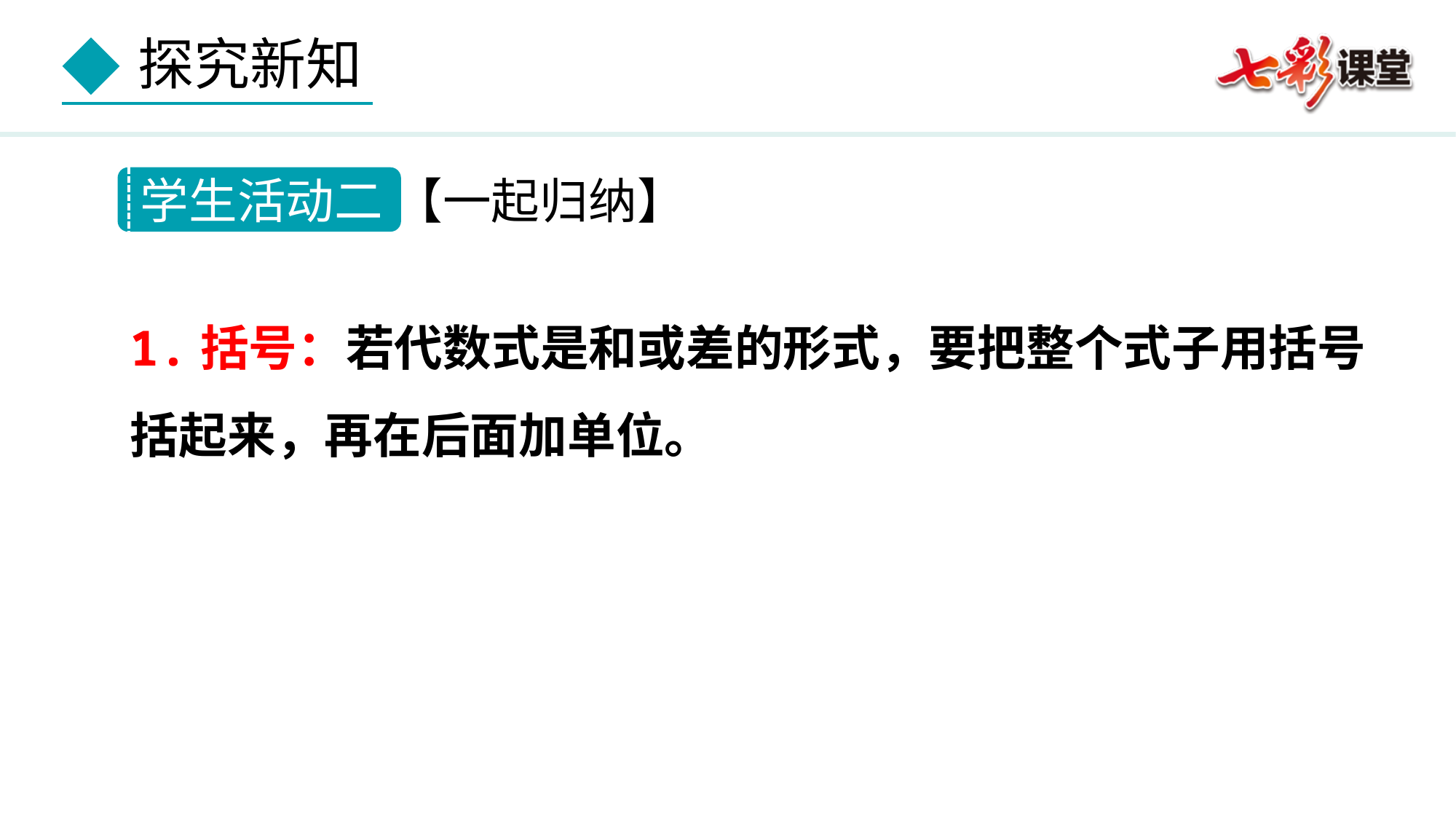

学生活动二 【一起归纳】

1.括号：若代数式是和或差的形式，要把整个式子用括号括起来，再在后面加单位。